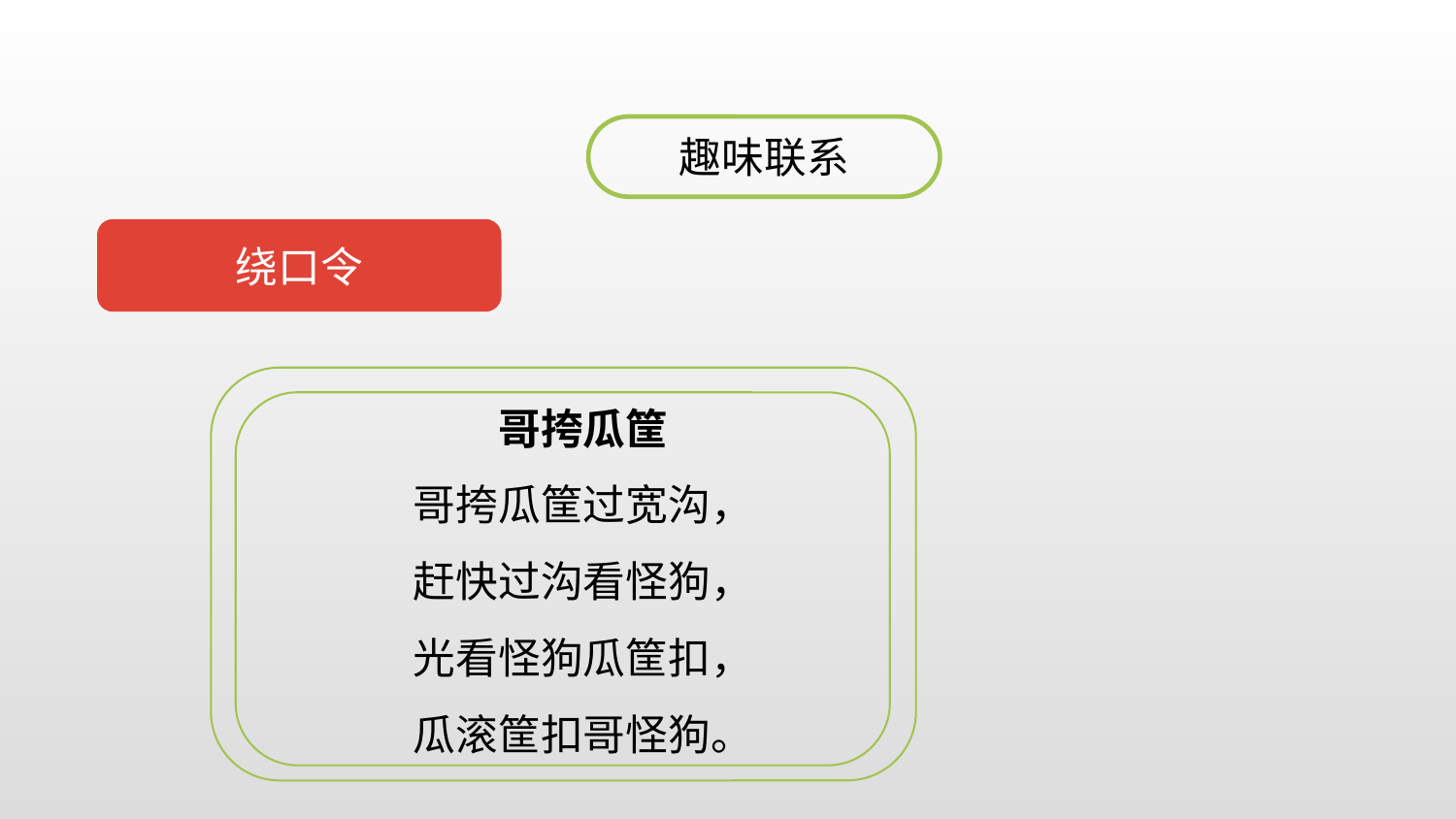

趣味联系
绕口令

哥挎瓜筐
哥挎瓜筐过宽沟，
赶快过沟看怪狗，
光看怪狗瓜筐扣，
瓜滚筐扣哥怪狗。